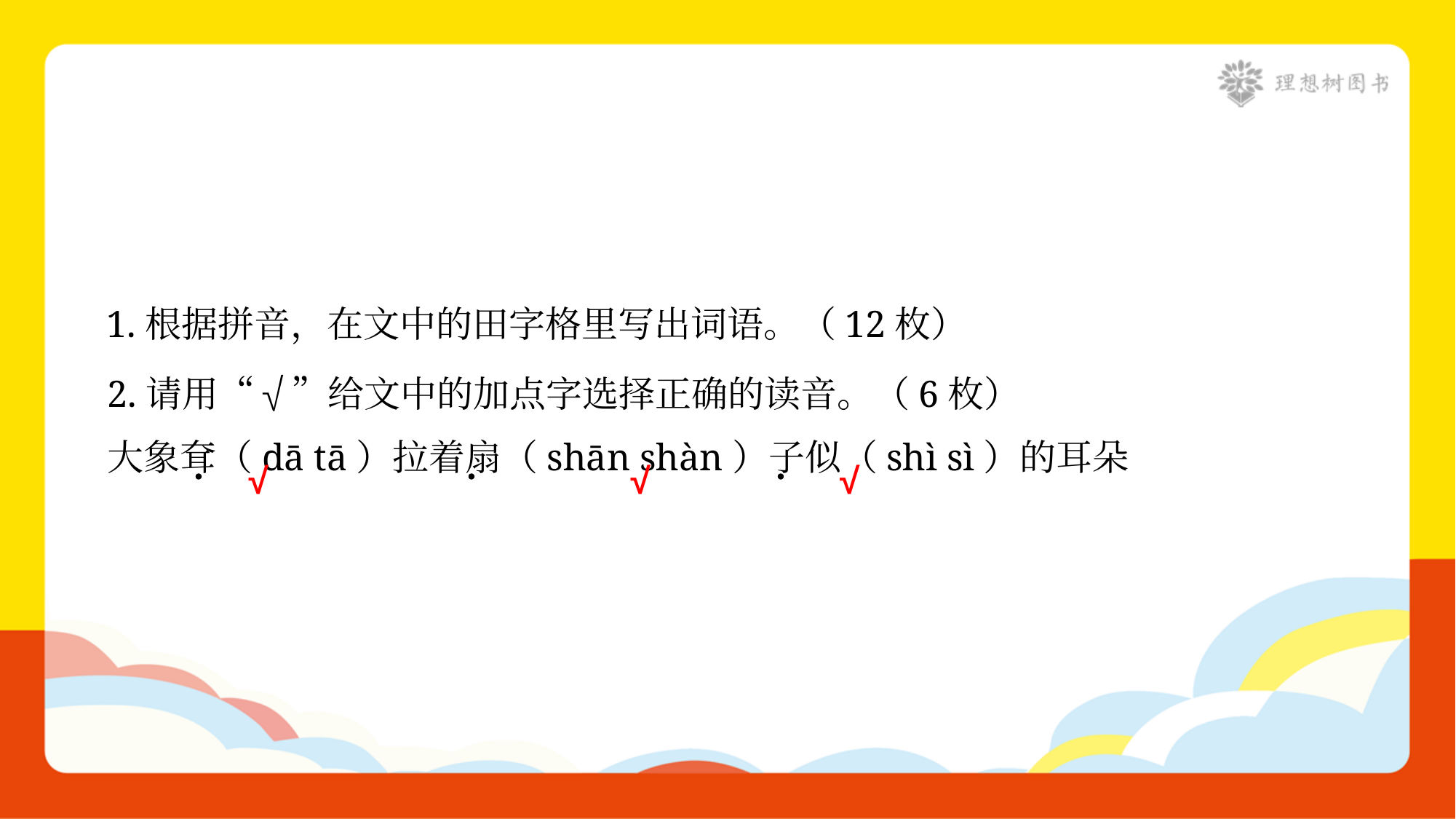

1.根据拼音，在文中的田字格里写出词语。（12枚）
2.请用“√”给文中的加点字选择正确的读音。（6枚）
大象耷（dā tā）拉着扇（shān shàn）子似（shì sì）的耳朵
√
√
√